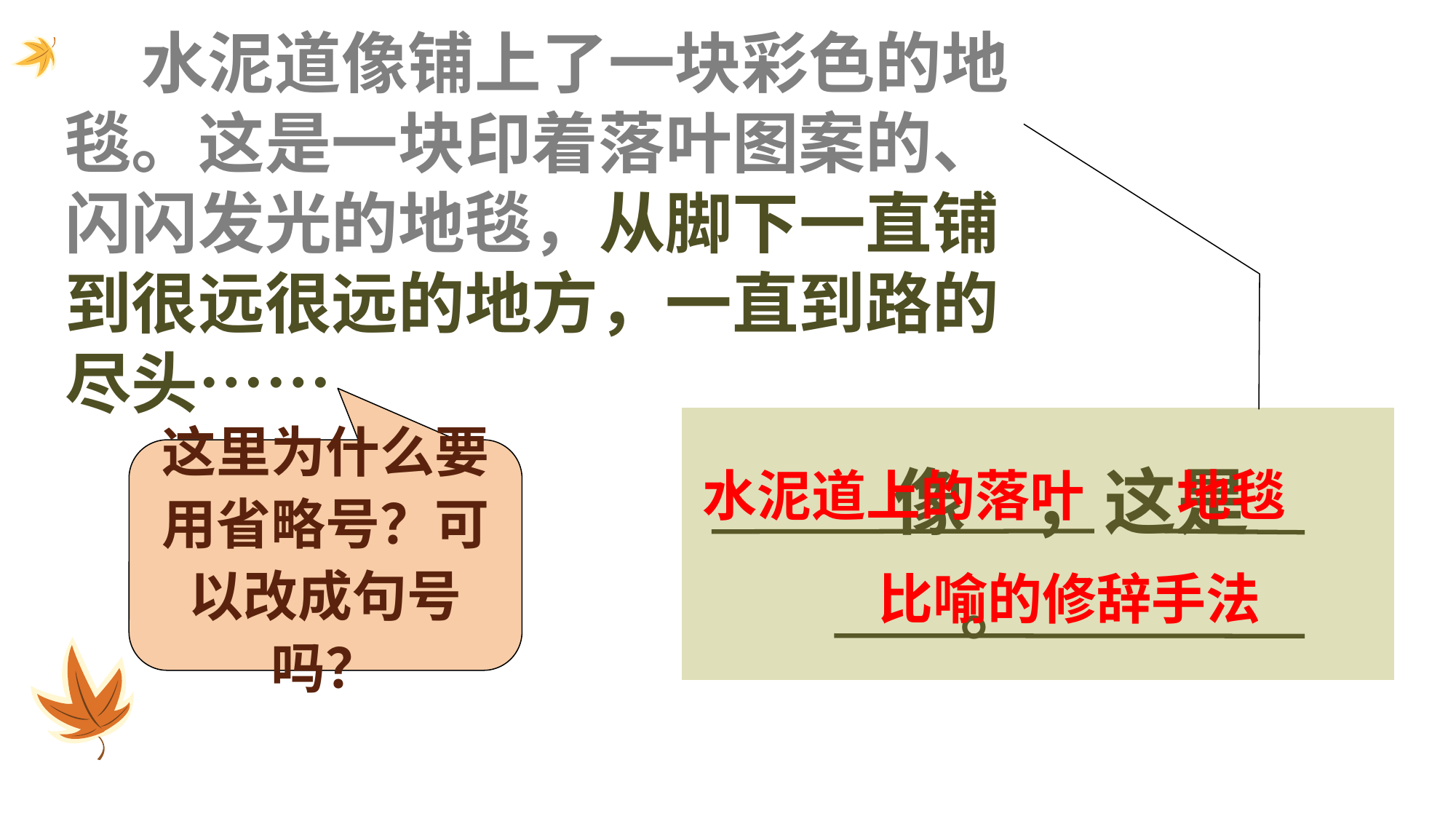

水泥道像铺上了一块彩色的地毯。这是一块印着落叶图案的、闪闪发光的地毯，从脚下一直铺到很远很远的地方，一直到路的尽头……

           像    ，这是             。
这里为什么要用省略号？可以改成句号吗？
水泥道上的落叶
地毯
比喻的修辞手法